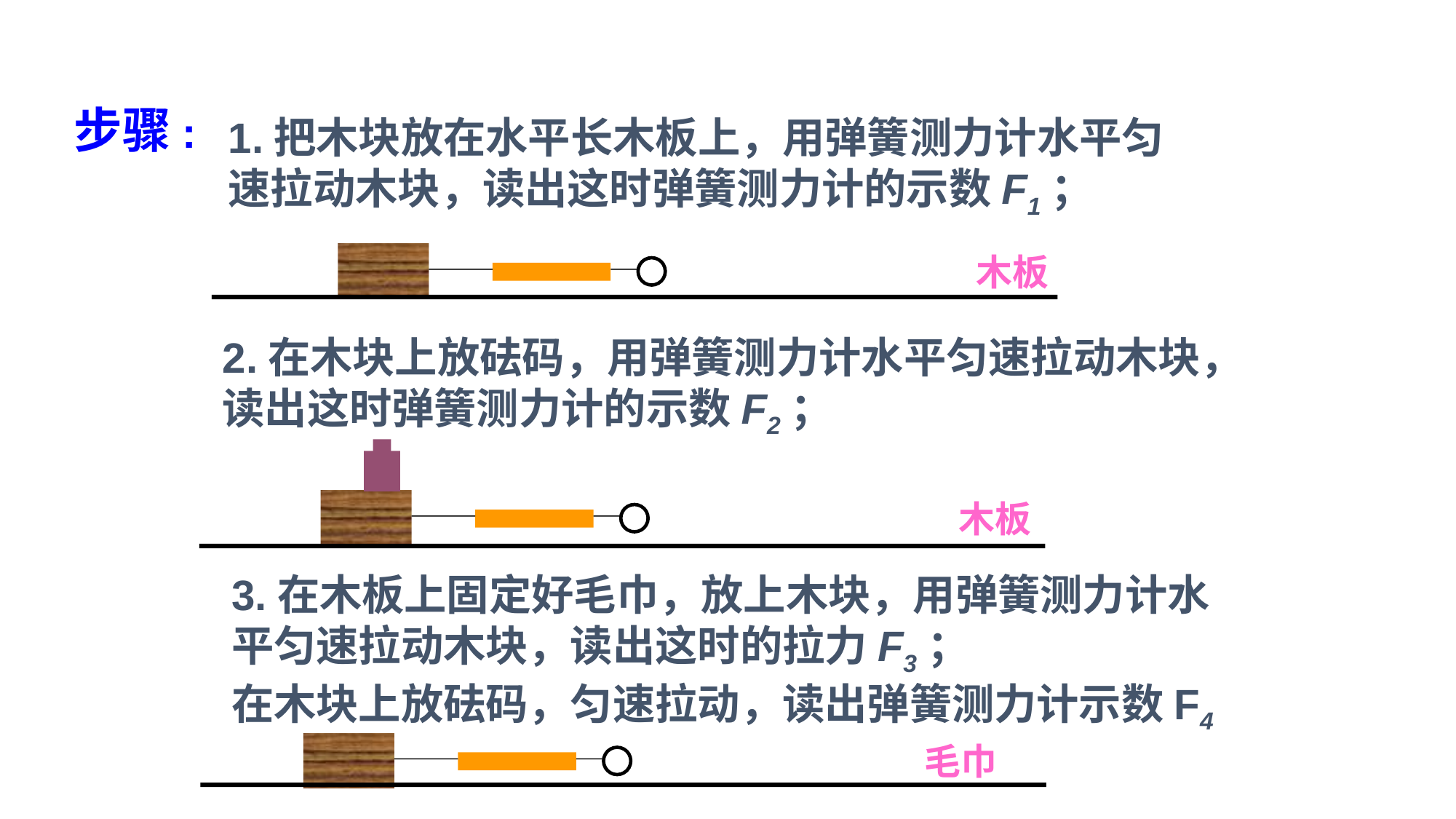

步骤:
1.把木块放在水平长木板上，用弹簧测力计水平匀速拉动木块，读出这时弹簧测力计的示数F1；

木板

2.在木块上放砝码，用弹簧测力计水平匀速拉动木块，读出这时弹簧测力计的示数F2；

木板

3.在木板上固定好毛巾，放上木块，用弹簧测力计水平匀速拉动木块，读出这时的拉力F3；
在木块上放砝码，匀速拉动，读出弹簧测力计示数F4

毛巾